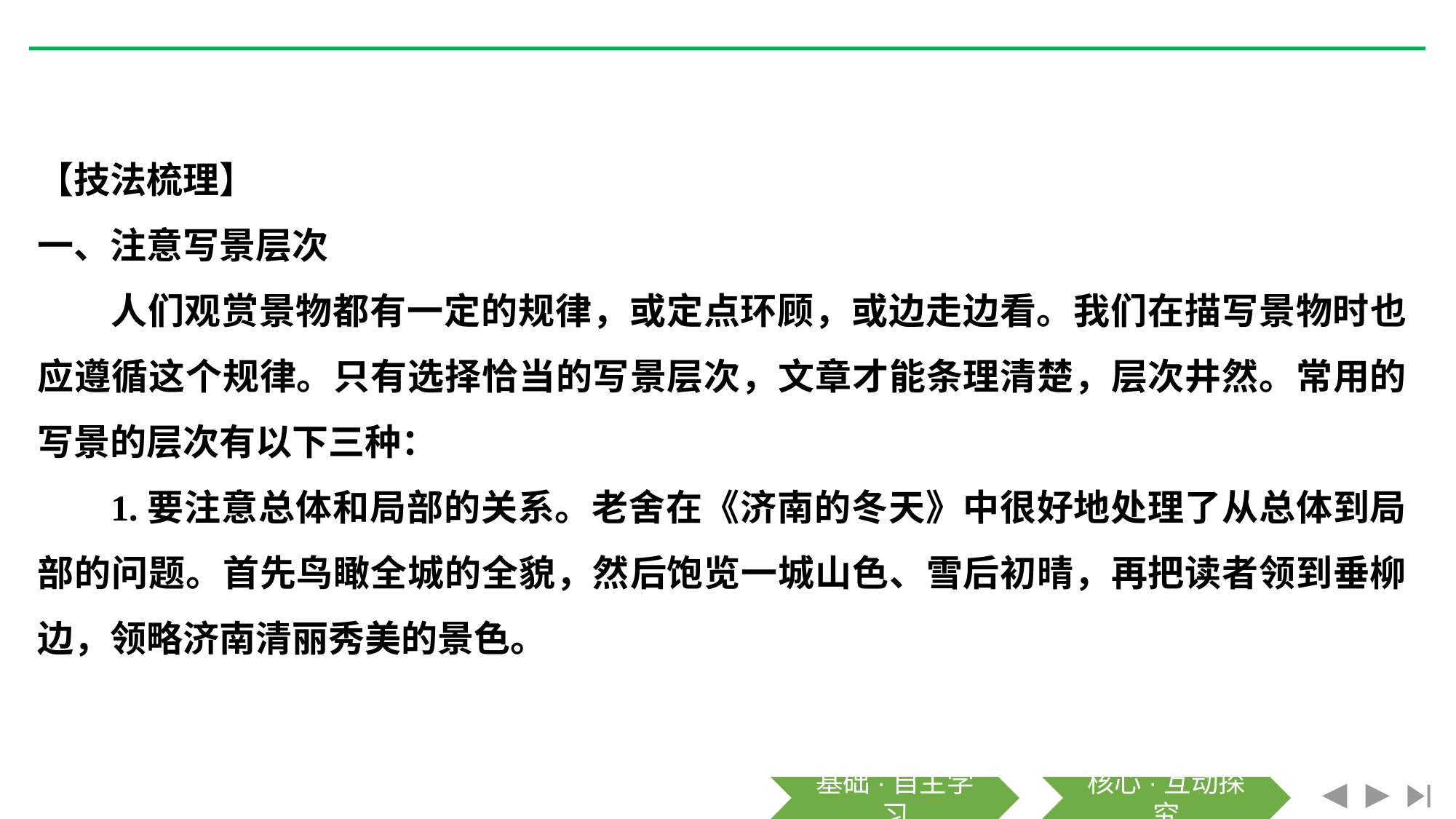

【技法梳理】
一、注意写景层次
人们观赏景物都有一定的规律，或定点环顾，或边走边看。我们在描写景物时也应遵循这个规律。只有选择恰当的写景层次，文章才能条理清楚，层次井然。常用的写景的层次有以下三种：
1.要注意总体和局部的关系。老舍在《济南的冬天》中很好地处理了从总体到局部的问题。首先鸟瞰全城的全貌，然后饱览一城山色、雪后初晴，再把读者领到垂柳边，领略济南清丽秀美的景色。